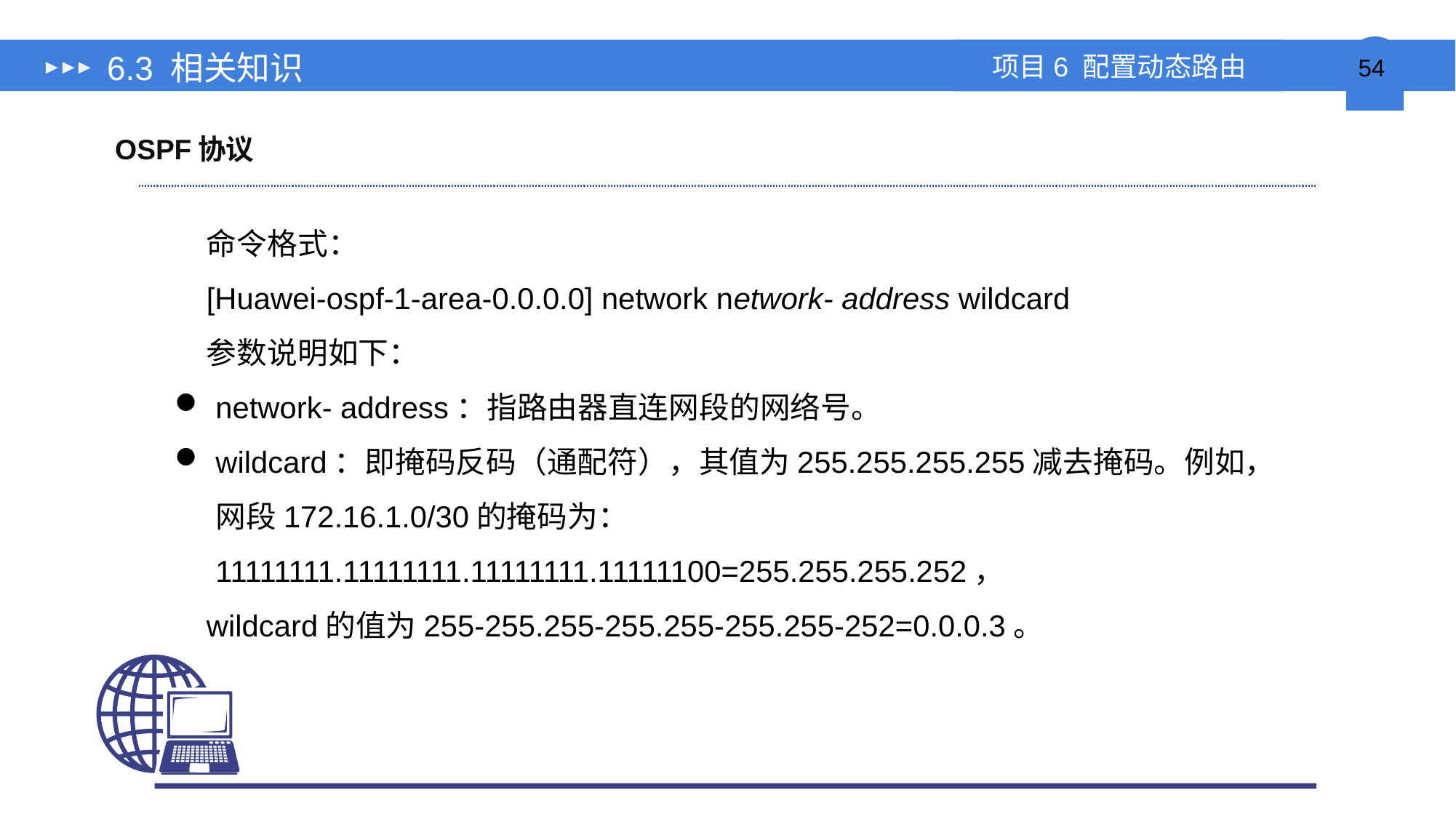

# 6.3 相关知识
OSPF协议

命令格式：
[Huawei-ospf-1-area-0.0.0.0] network network- address wildcard
参数说明如下：
network- address：指路由器直连网段的网络号。
wildcard：即掩码反码（通配符），其值为255.255.255.255减去掩码。例如，网段172.16.1.0/30的掩码为：11111111.11111111.11111111.11111100=255.255.255.252，
wildcard的值为255-255.255-255.255-255.255-252=0.0.0.3。